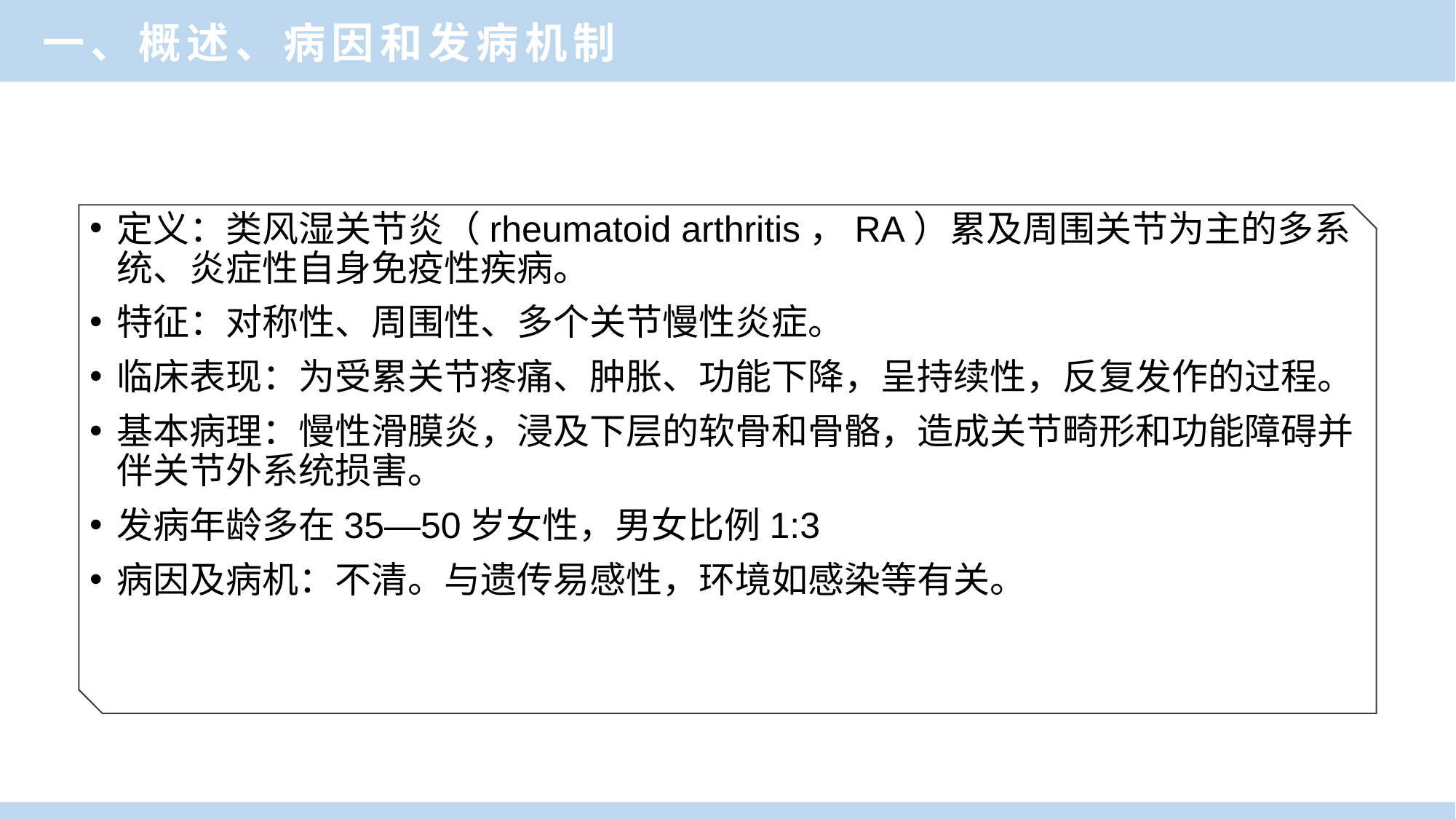

一、概述、病因和发病机制

定义：类风湿关节炎（rheumatoid arthritis，RA）累及周围关节为主的多系统、炎症性自身免疫性疾病。
特征：对称性、周围性、多个关节慢性炎症。
临床表现：为受累关节疼痛、肿胀、功能下降，呈持续性，反复发作的过程。
基本病理：慢性滑膜炎，浸及下层的软骨和骨骼，造成关节畸形和功能障碍并伴关节外系统损害。
发病年龄多在35—50岁女性，男女比例1:3
病因及病机：不清。与遗传易感性，环境如感染等有关。